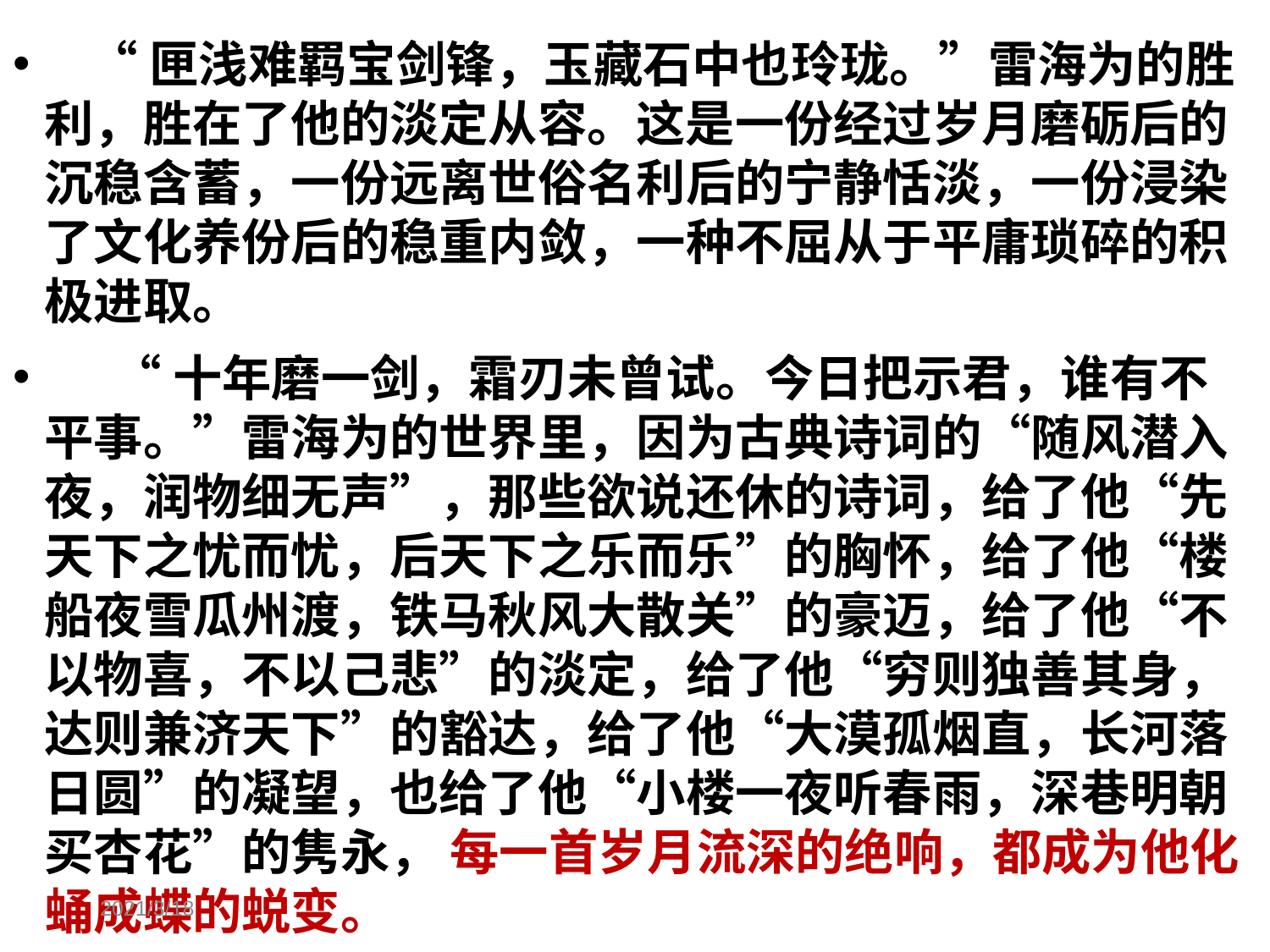

“匣浅难羁宝剑锋，玉藏石中也玲珑。”雷海为的胜利，胜在了他的淡定从容。这是一份经过岁月磨砺后的沉稳含蓄，一份远离世俗名利后的宁静恬淡，一份浸染了文化养份后的稳重内敛，一种不屈从于平庸琐碎的积极进取。
      “十年磨一剑，霜刃未曾试。今日把示君，谁有不平事。”雷海为的世界里，因为古典诗词的“随风潜入夜，润物细无声”，那些欲说还休的诗词，给了他“先天下之忧而忧，后天下之乐而乐”的胸怀，给了他“楼船夜雪瓜州渡，铁马秋风大散关”的豪迈，给了他“不以物喜，不以己悲”的淡定，给了他“穷则独善其身，达则兼济天下”的豁达，给了他“大漠孤烟直，长河落日圆”的凝望，也给了他“小楼一夜听春雨，深巷明朝买杏花”的隽永， 每一首岁月流深的绝响，都成为他化蛹成蝶的蜕变。
2021/3/18